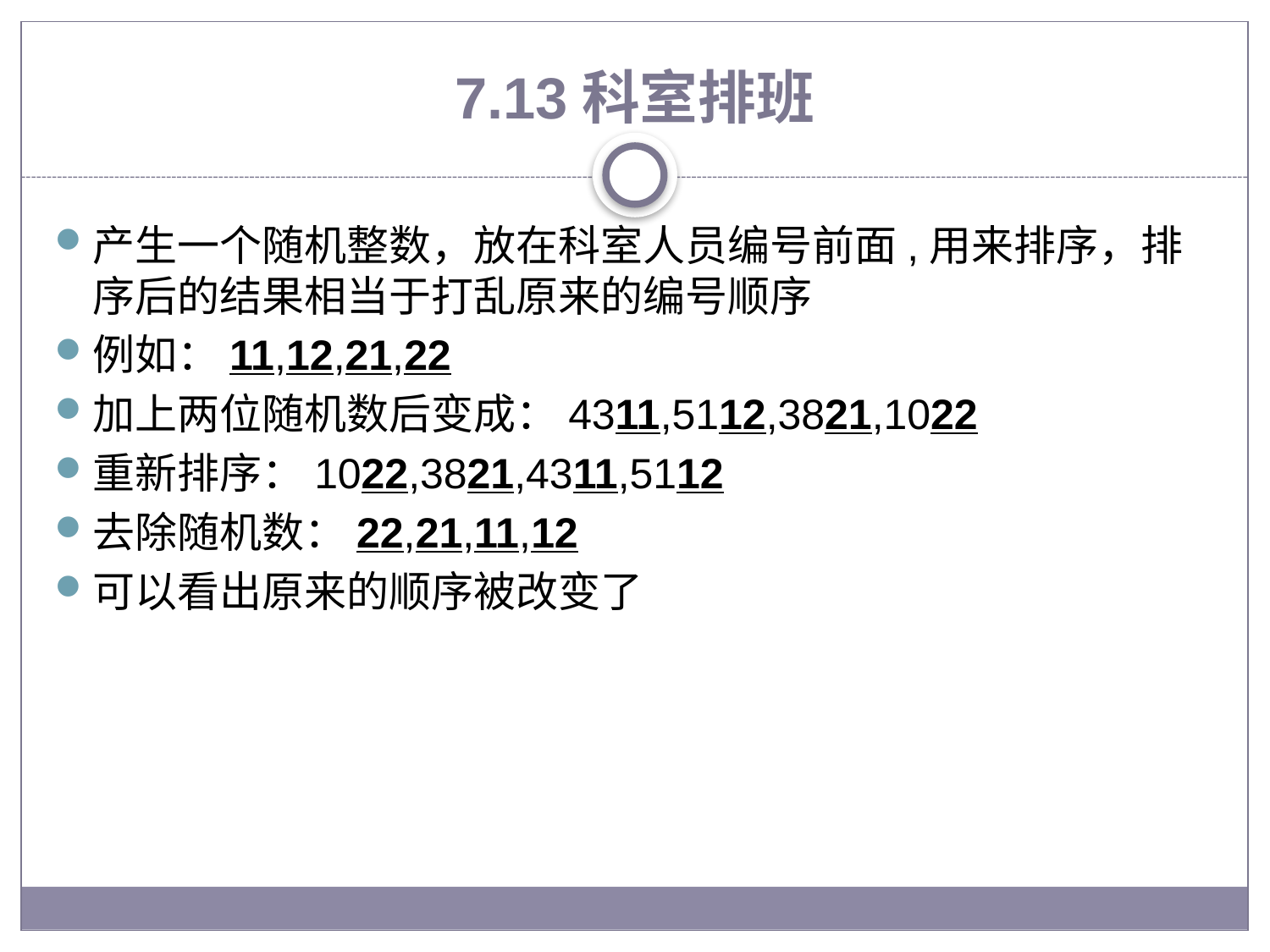

# 7.13	科室排班
产生一个随机整数，放在科室人员编号前面,用来排序，排序后的结果相当于打乱原来的编号顺序
例如：11,12,21,22
加上两位随机数后变成：4311,5112,3821,1022
重新排序：1022,3821,4311,5112
去除随机数：22,21,11,12
可以看出原来的顺序被改变了